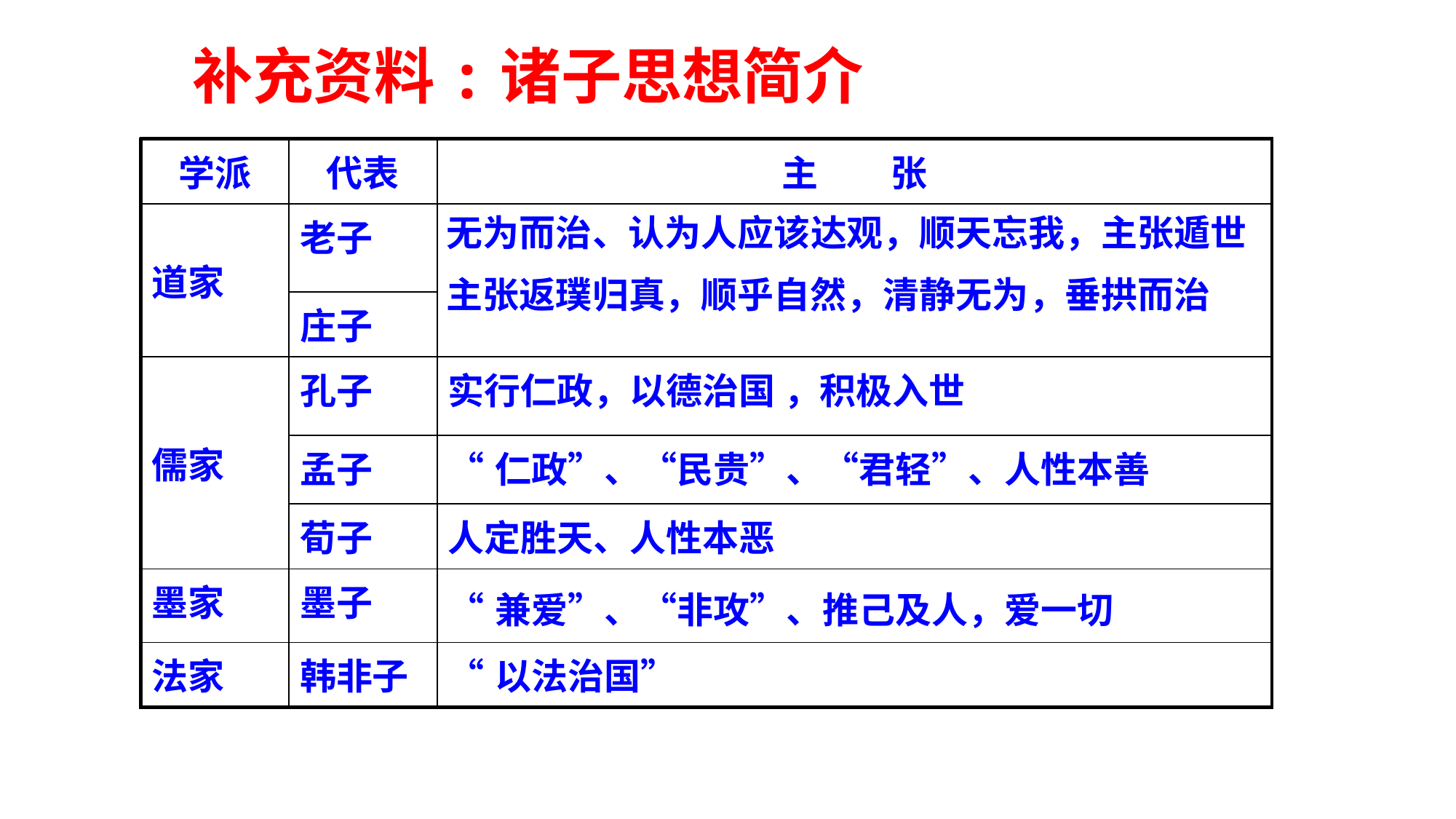

补充资料:诸子思想简介
| 学派 | 代表 | 主　　张 |
| --- | --- | --- |
| 道家 | 老子 |  |
|  | 庄子 |  |
| 儒家 | 孔子 | 实行仁政，以德治国 ，积极入世 |
|  | 孟子 | “仁政”、“民贵”、“君轻”、人性本善 |
|  | 荀子 | 人定胜天、人性本恶 |
| 墨家 | 墨子 | “兼爱”、“非攻”、推己及人，爱一切 |
| 法家 | 韩非子 | “以法治国” |
无为而治、认为人应该达观，顺天忘我，主张遁世
主张返璞归真，顺乎自然，清静无为，垂拱而治